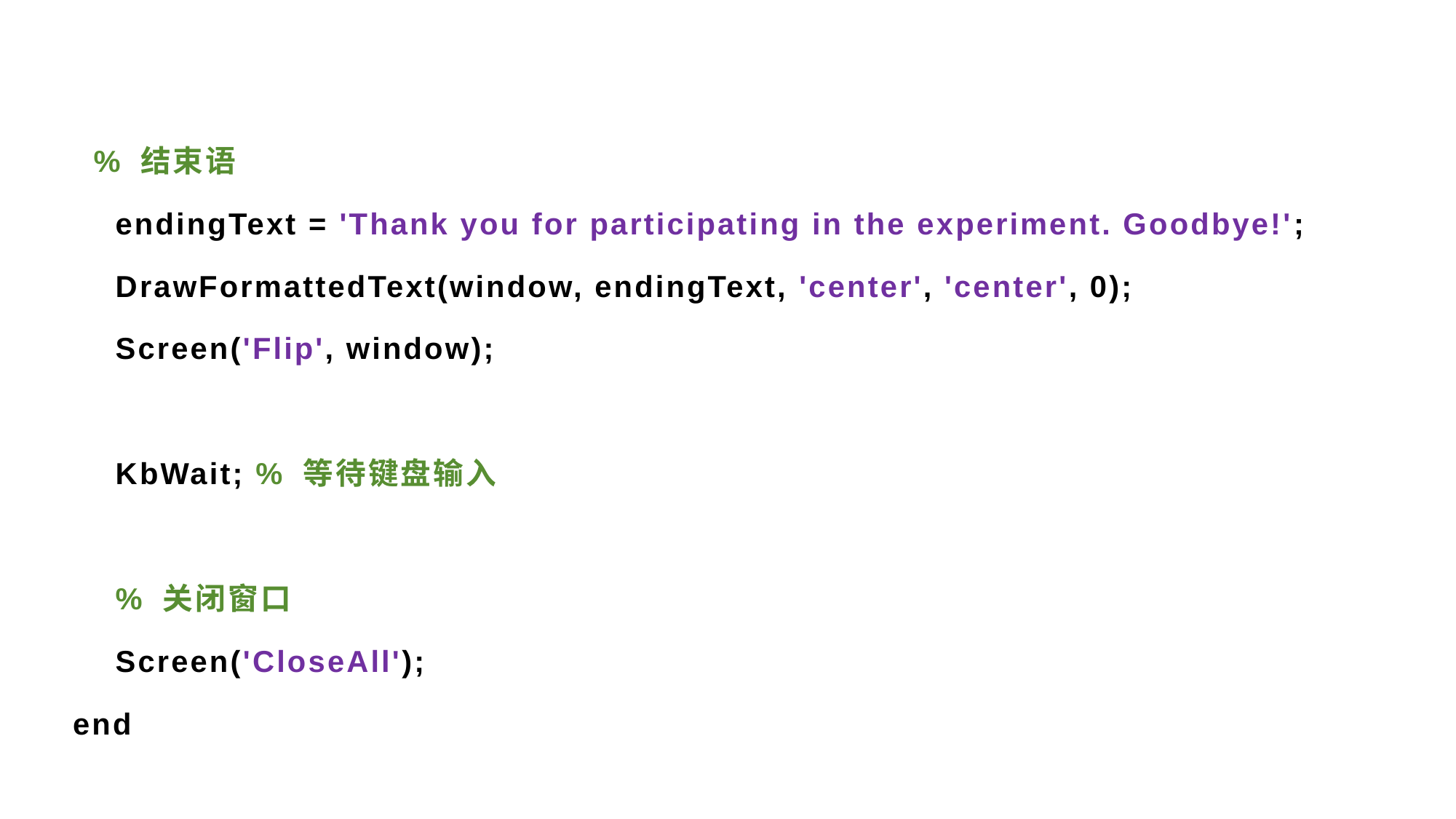

% 结束语
    endingText = 'Thank you for participating in the experiment. Goodbye!';
    DrawFormattedText(window, endingText, 'center', 'center', 0);
    Screen('Flip', window);

    KbWait; % 等待键盘输入

    % 关闭窗口
    Screen('CloseAll');
end